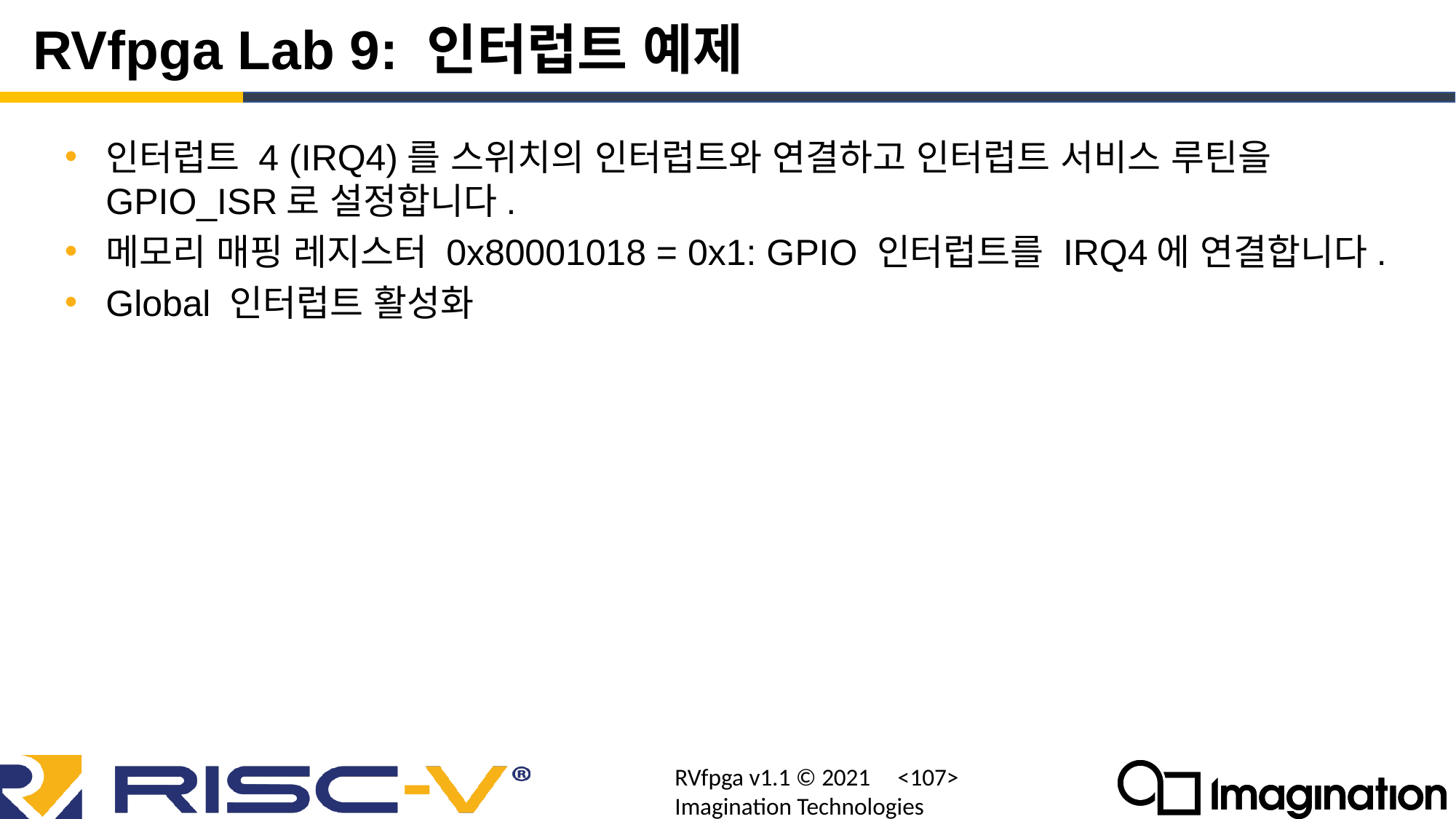

# RVfpga Lab 9: 인터럽트 예제
인터럽트 4 (IRQ4)를 스위치의 인터럽트와 연결하고 인터럽트 서비스 루틴을 GPIO_ISR로 설정합니다.
메모리 매핑 레지스터 0x80001018 = 0x1: GPIO 인터럽트를 IRQ4에 연결합니다.
Global 인터럽트 활성화